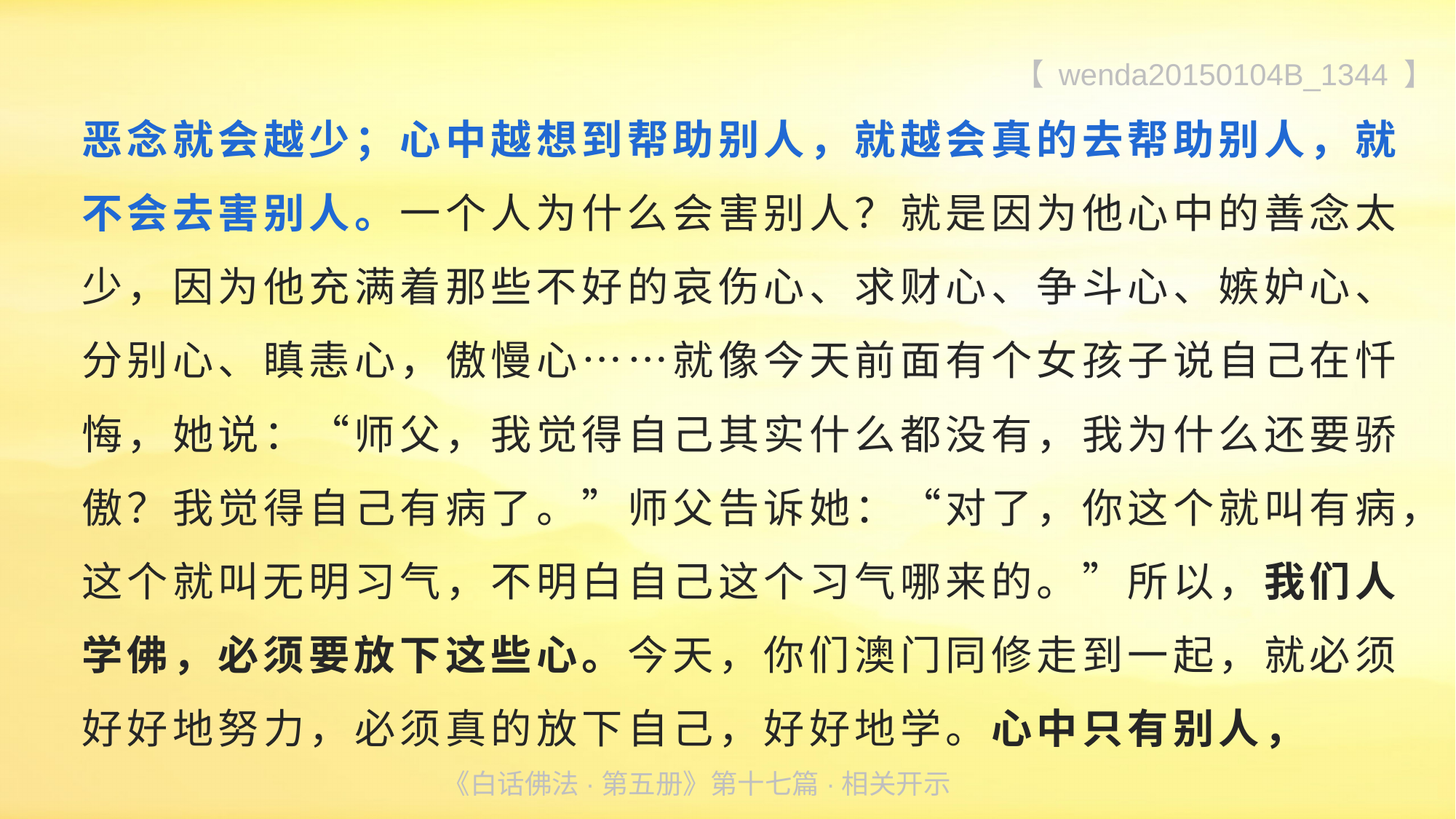

【 wenda20150104B_1344 】
恶念就会越少；心中越想到帮助别人，就越会真的去帮助别人，就不会去害别人。一个人为什么会害别人？就是因为他心中的善念太少，因为他充满着那些不好的哀伤心、求财心、争斗心、嫉妒心、分别心、瞋恚心，傲慢心……就像今天前面有个女孩子说自己在忏悔，她说：“师父，我觉得自己其实什么都没有，我为什么还要骄傲？我觉得自己有病了。”师父告诉她：“对了，你这个就叫有病，这个就叫无明习气，不明白自己这个习气哪来的。”所以，我们人学佛，必须要放下这些心。今天，你们澳门同修走到一起，就必须好好地努力，必须真的放下自己，好好地学。心中只有别人，
《白话佛法·第五册》第十七篇·相关开示